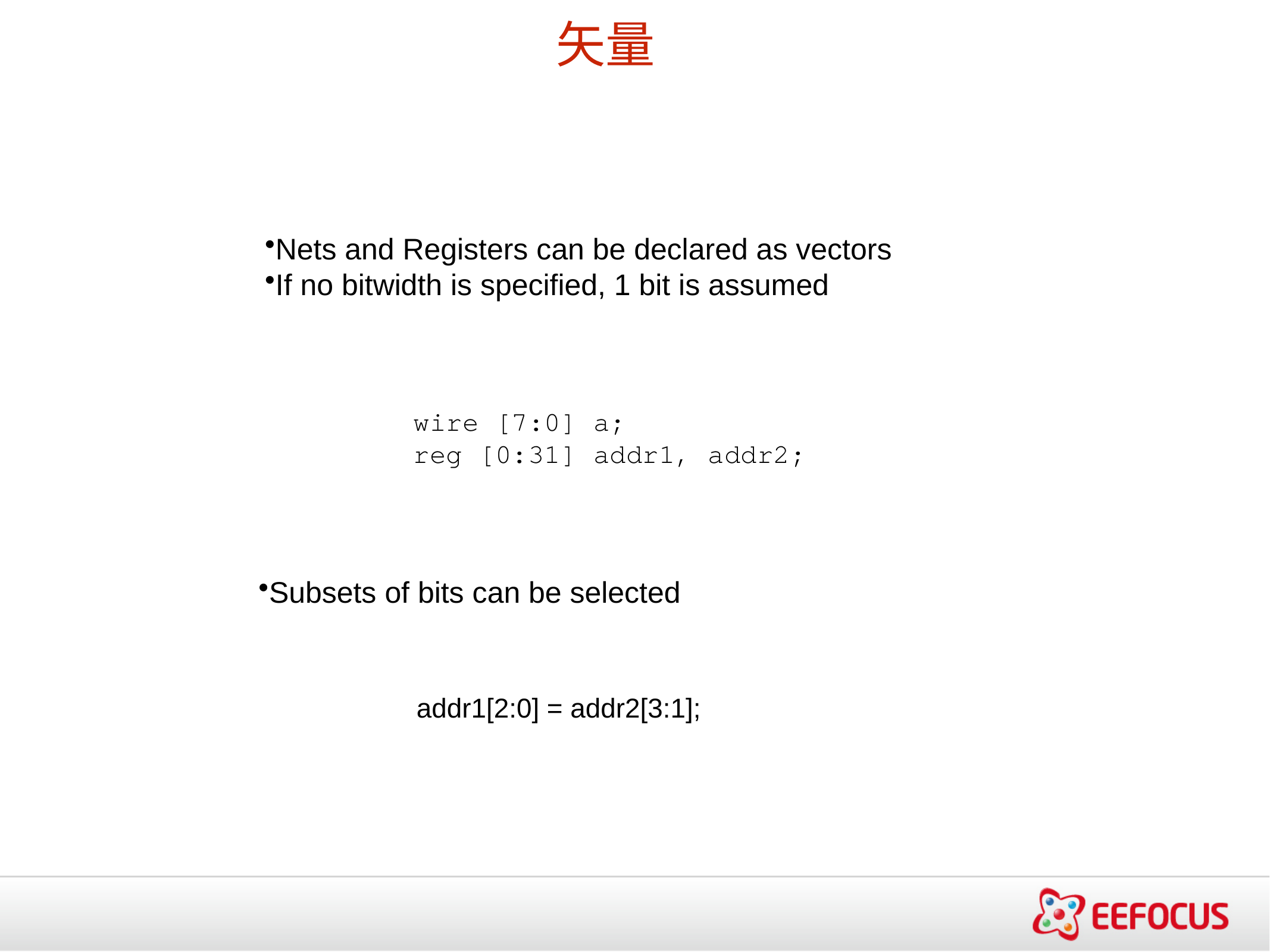

矢量
Nets and Registers can be declared as vectors
If no bitwidth is specified, 1 bit is assumed
wire [7:0] a;
reg [0:31] addr1, addr2;
Subsets of bits can be selected
addr1[2:0] = addr2[3:1];